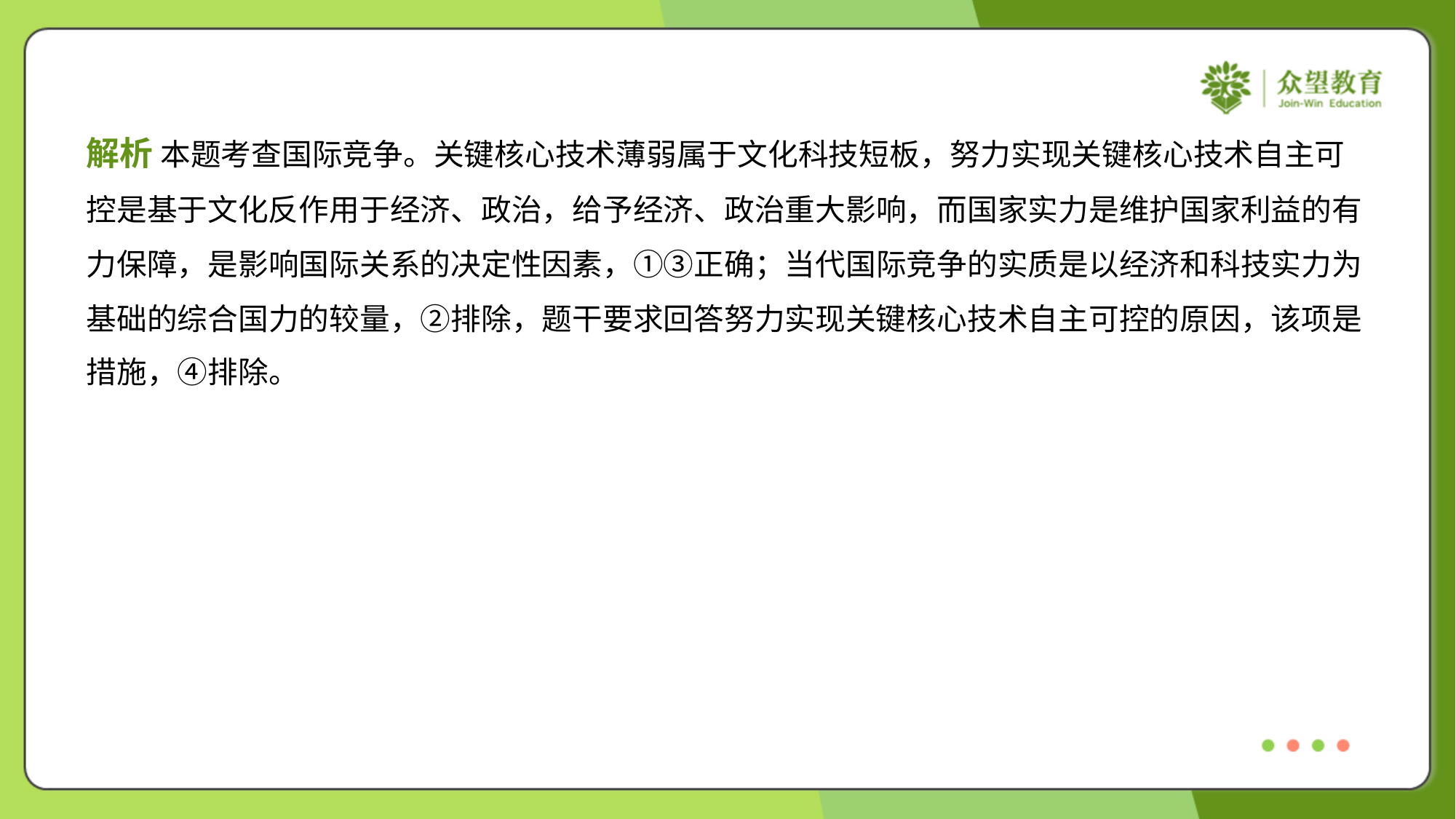

解析 本题考查国际竞争。关键核心技术薄弱属于文化科技短板，努力实现关键核心技术自主可
控是基于文化反作用于经济、政治，给予经济、政治重大影响，而国家实力是维护国家利益的有
力保障，是影响国际关系的决定性因素，①③正确；当代国际竞争的实质是以经济和科技实力为
基础的综合国力的较量，②排除，题干要求回答努力实现关键核心技术自主可控的原因，该项是
措施，④排除。